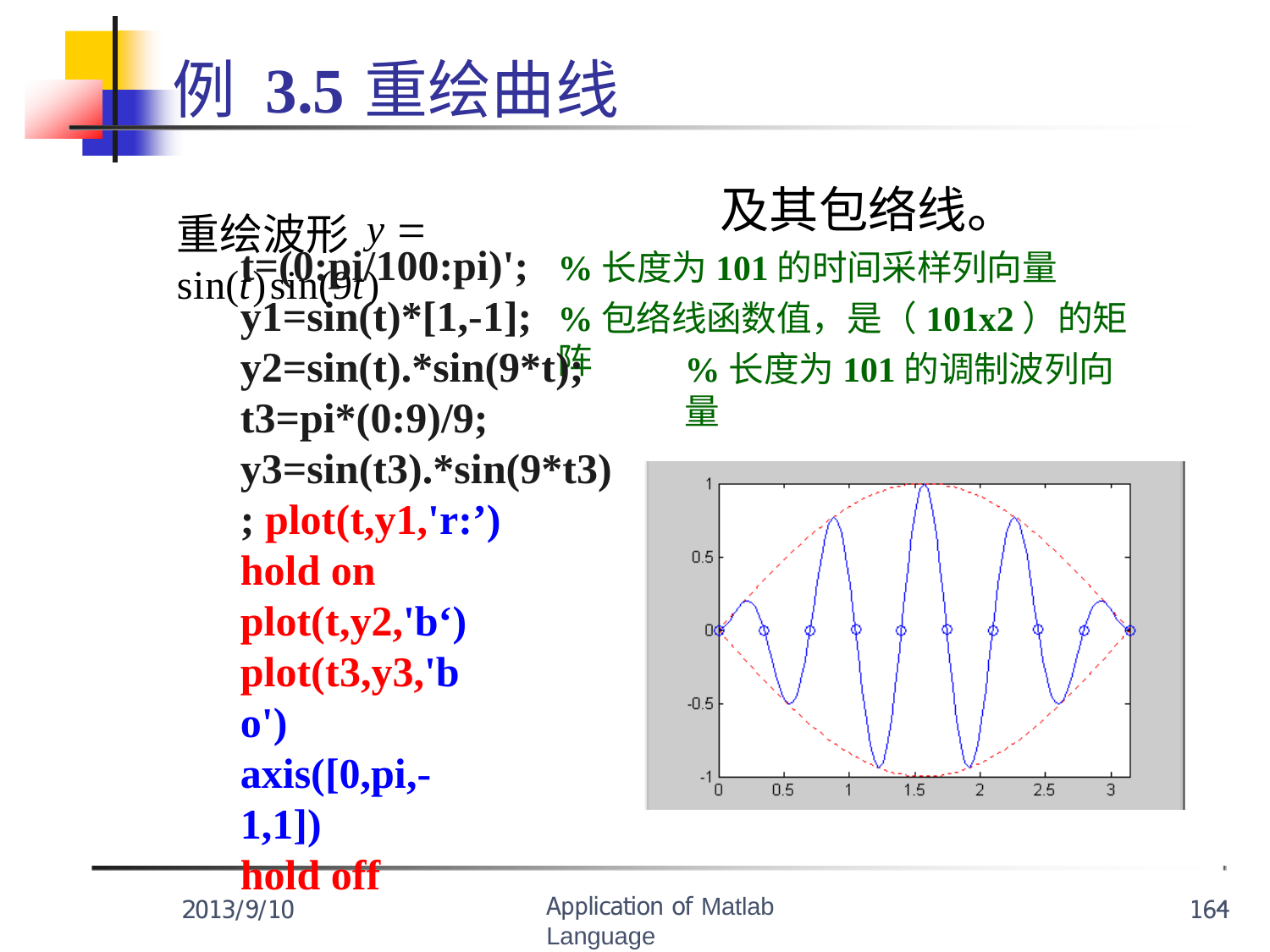

例 3.5	重绘曲线
重绘波形y = sin(t)sin(9t)
及其包络线。
t=(0:pi/100:pi)';
y1=sin(t)*[1,-1];
%长度为101的时间采样列向量
%包络线函数值，是（101x2）的矩阵
y2=sin(t).*sin(9*t); t3=pi*(0:9)/9; y3=sin(t3).*sin(9*t3); plot(t,y1,'r:’)
hold on plot(t,y2,'b‘)
plot(t3,y3,'bo')
axis([0,pi,-1,1])
hold off
%长度为101的调制波列向量

%控制轴的范围
Application of Matlab Language
2013/9/10
164